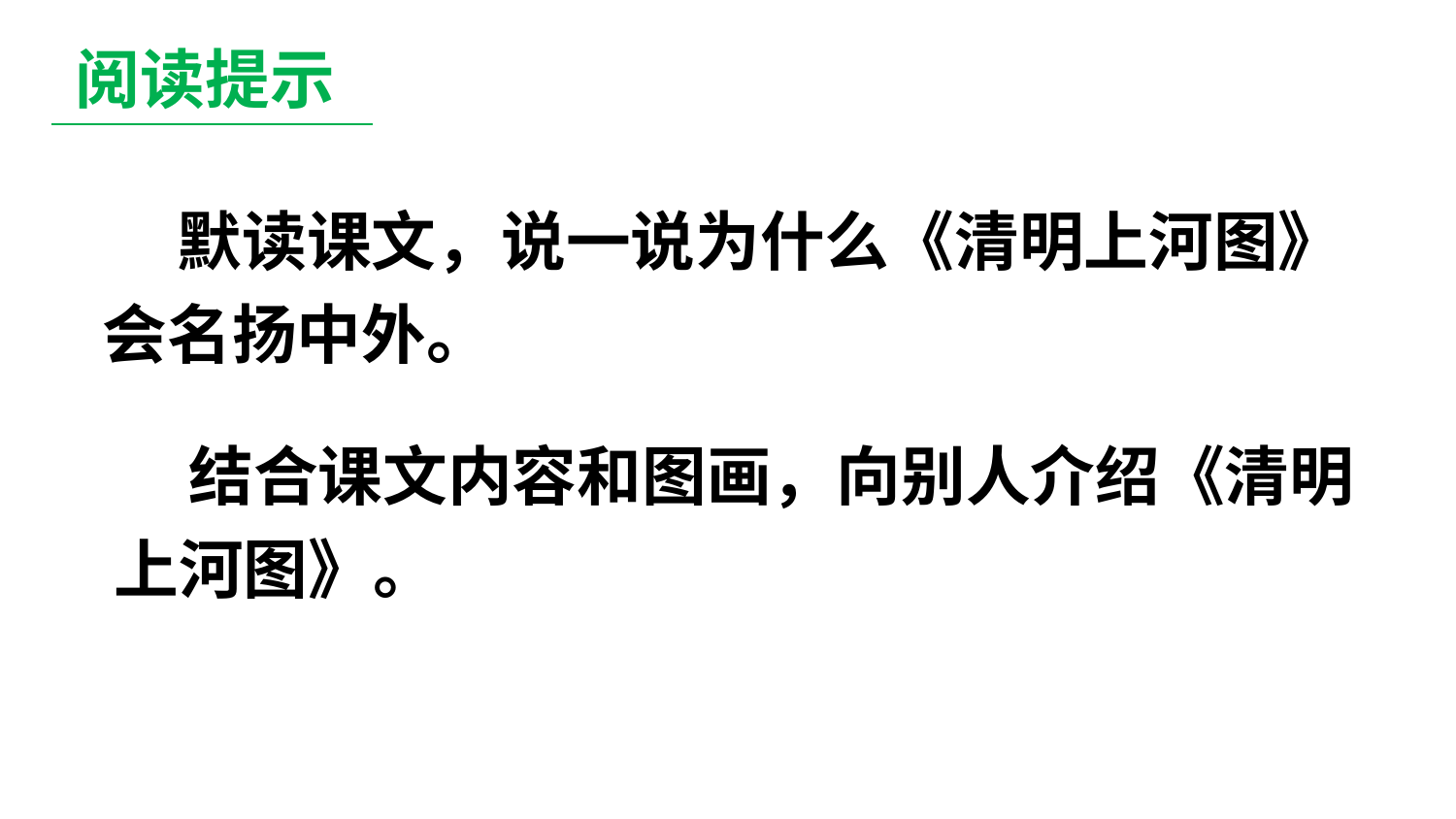

阅读提示

    默读课文，说一说为什么《清明上河图》会名扬中外。
    结合课文内容和图画，向别人介绍《清明上河图》。